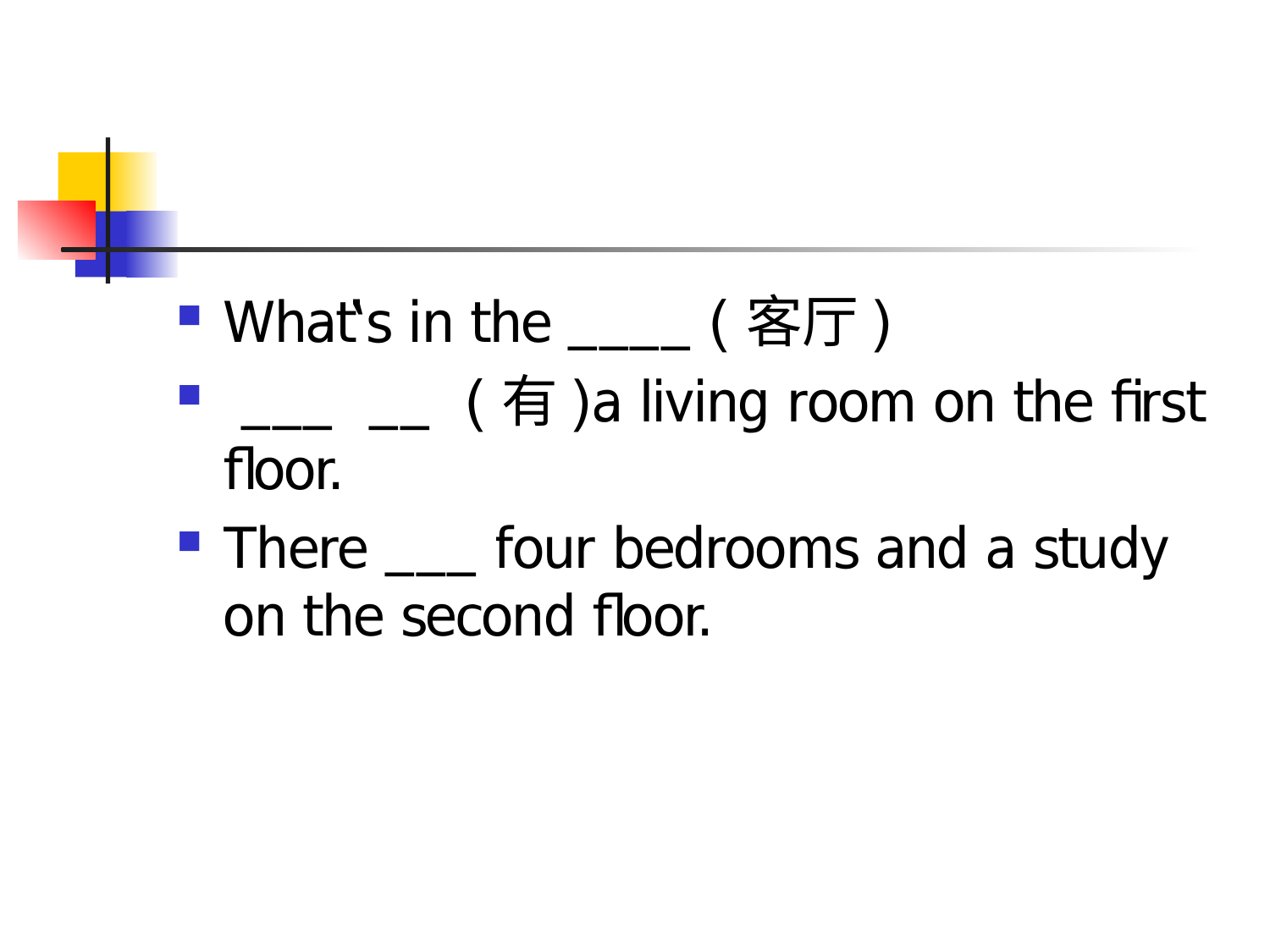

#
What‘s in the ____ (客厅)
 ___  __  (有)a living room on the first floor.
There ___ four bedrooms and a study on the second floor.